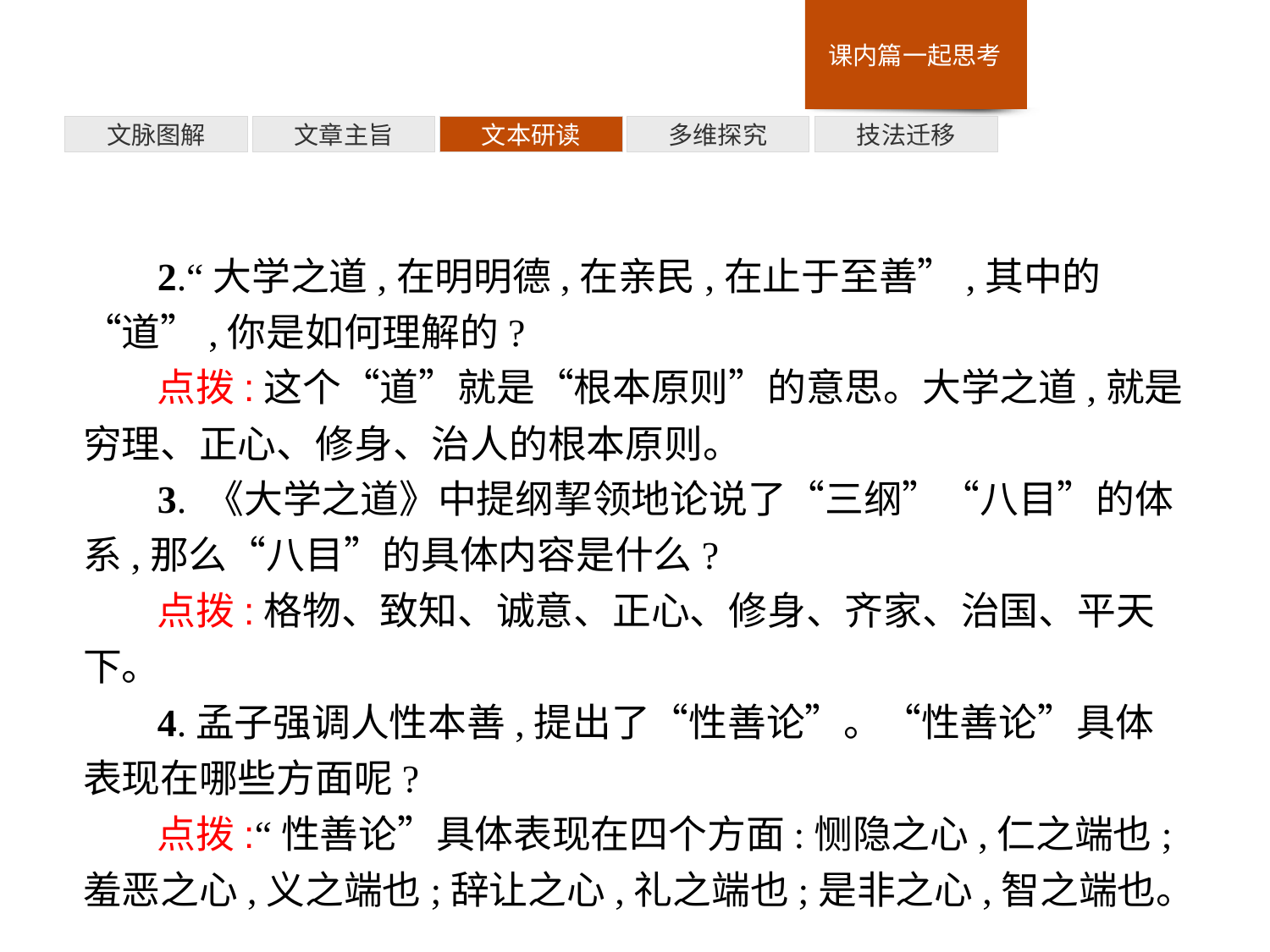

技法迁移
多维探究
文本研读
文章主旨
文脉图解
2.“大学之道,在明明德,在亲民,在止于至善”,其中的“道”,你是如何理解的?
点拨:这个“道”就是“根本原则”的意思。大学之道,就是穷理、正心、修身、治人的根本原则。
3. 《大学之道》中提纲挈领地论说了“三纲”“八目”的体系,那么“八目”的具体内容是什么?
点拨:格物、致知、诚意、正心、修身、齐家、治国、平天下。
4.孟子强调人性本善,提出了“性善论”。“性善论”具体表现在哪些方面呢?
点拨:“性善论”具体表现在四个方面:恻隐之心,仁之端也;羞恶之心,义之端也;辞让之心,礼之端也;是非之心,智之端也。